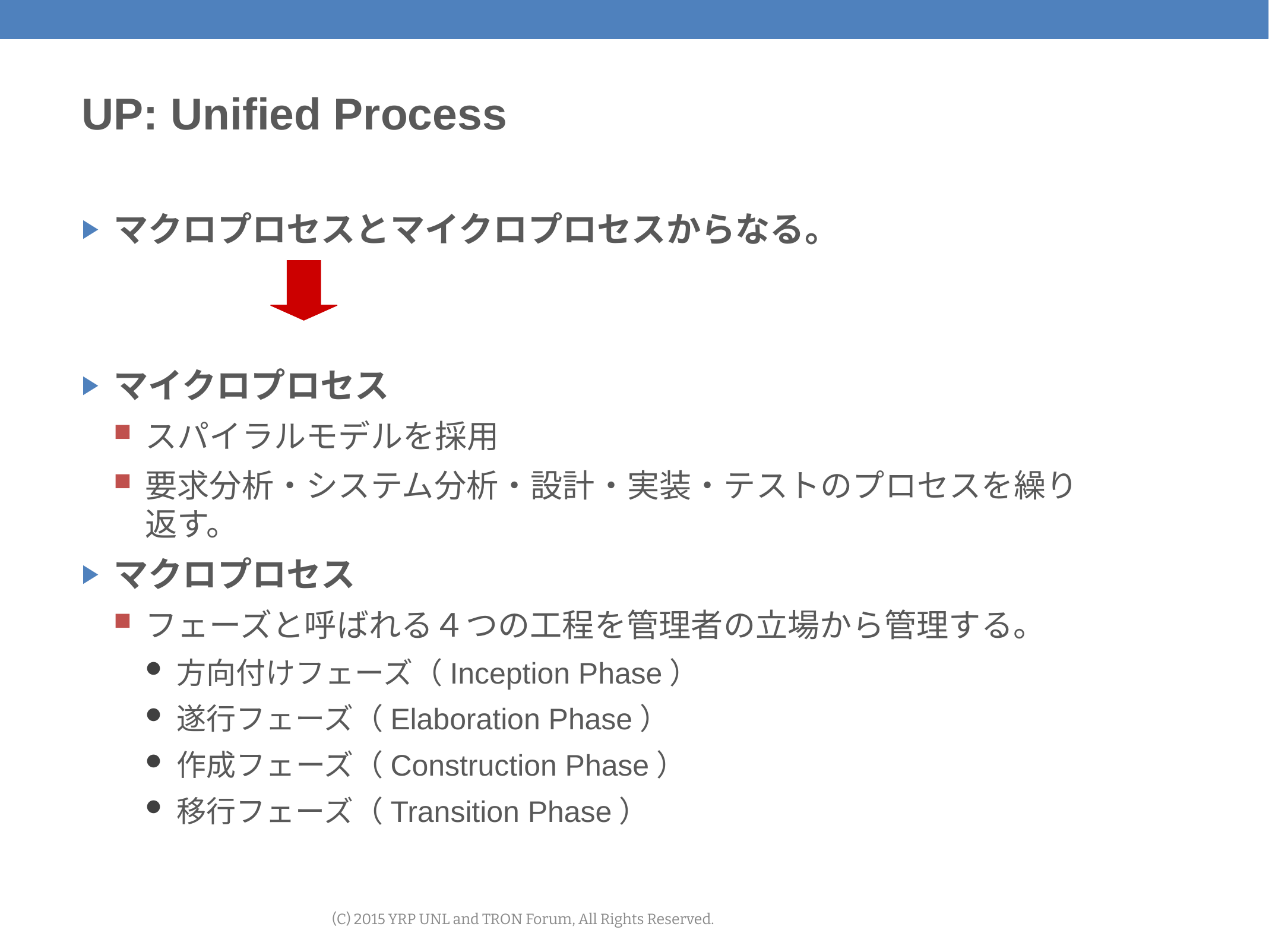

# UP: Unified Process
マクロプロセスとマイクロプロセスからなる。

マイクロプロセス
スパイラルモデルを採用
要求分析・システム分析・設計・実装・テストのプロセスを繰り返す。
マクロプロセス
フェーズと呼ばれる４つの工程を管理者の立場から管理する。
方向付けフェーズ（Inception Phase）
遂行フェーズ（Elaboration Phase）
作成フェーズ（Construction Phase）
移行フェーズ（Transition Phase）

(C) 2015 YRP UNL and TRON Forum, All Rights Reserved.
41